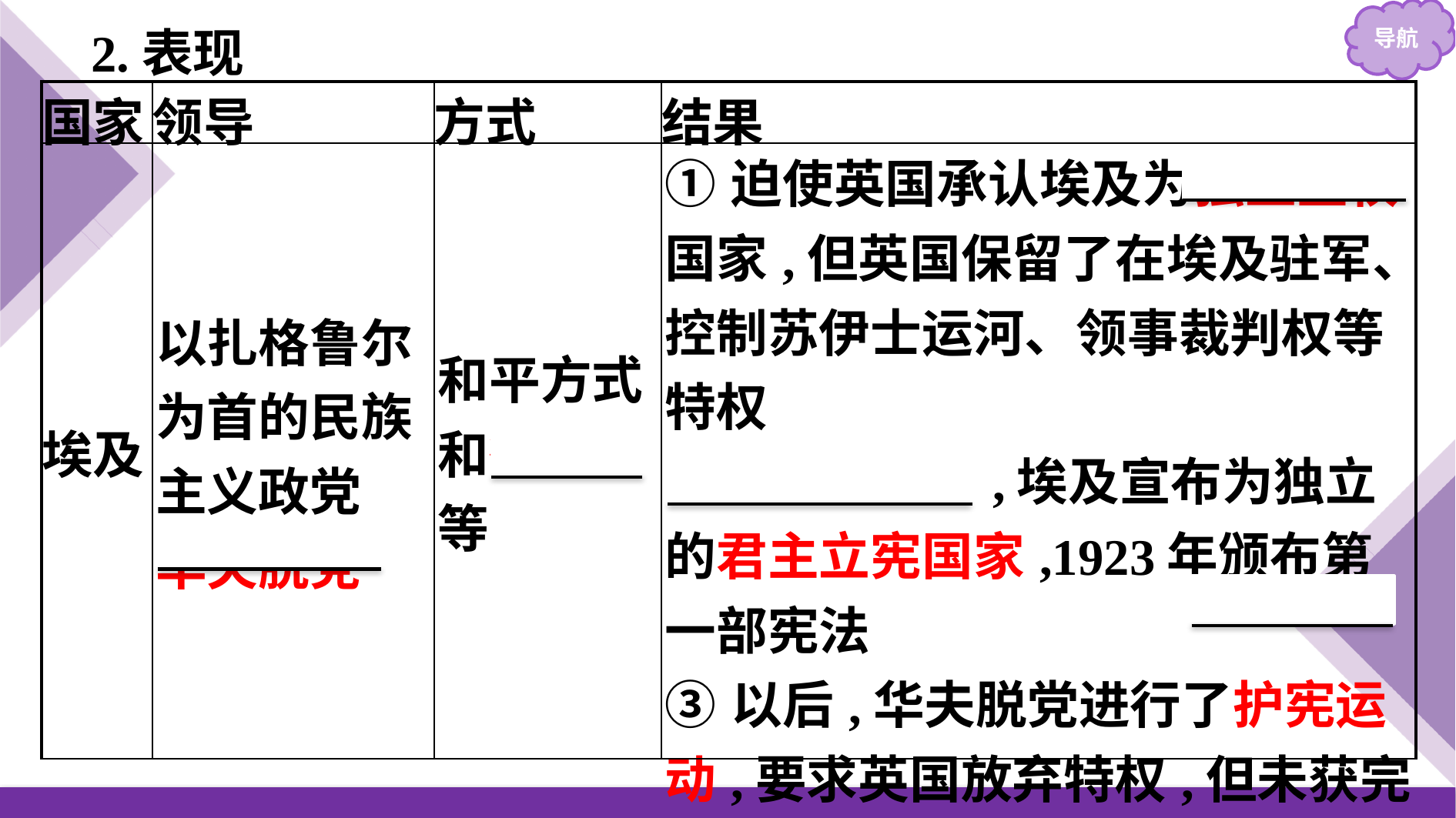

2.表现
| 国家 | 领导 | 方式 | 结果 |
| --- | --- | --- | --- |
| 埃及 | 以扎格鲁尔为首的民族主义政党 华夫脱党 | 和平方式和街垒战等 | ①迫使英国承认埃及为独立主权国家,但英国保留了在埃及驻军、控制苏伊士运河、领事裁判权等特权 ②1922年3月,埃及宣布为独立的君主立宪国家,1923年颁布第一部宪法 ③以后,华夫脱党进行了护宪运动,要求英国放弃特权,但未获完全成功 |